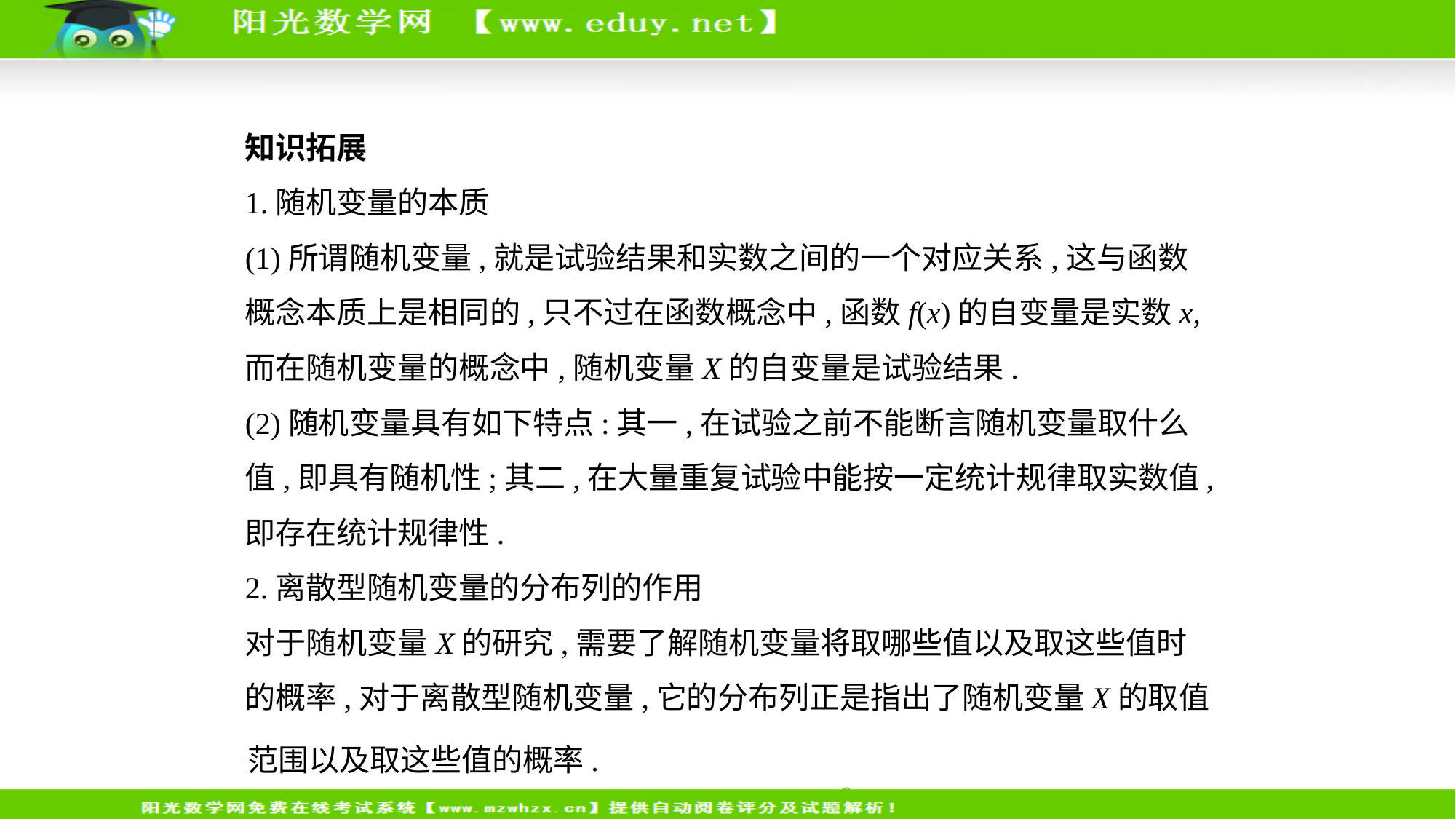

知识拓展
1.随机变量的本质
(1)所谓随机变量,就是试验结果和实数之间的一个对应关系,这与函数
概念本质上是相同的,只不过在函数概念中,函数f(x)的自变量是实数x,
而在随机变量的概念中,随机变量X的自变量是试验结果.
(2)随机变量具有如下特点:其一,在试验之前不能断言随机变量取什么
值,即具有随机性;其二,在大量重复试验中能按一定统计规律取实数值,
即存在统计规律性.
2.离散型随机变量的分布列的作用
对于随机变量X的研究,需要了解随机变量将取哪些值以及取这些值时
的概率,对于离散型随机变量,它的分布列正是指出了随机变量X的取值
范围以及取这些值的概率.